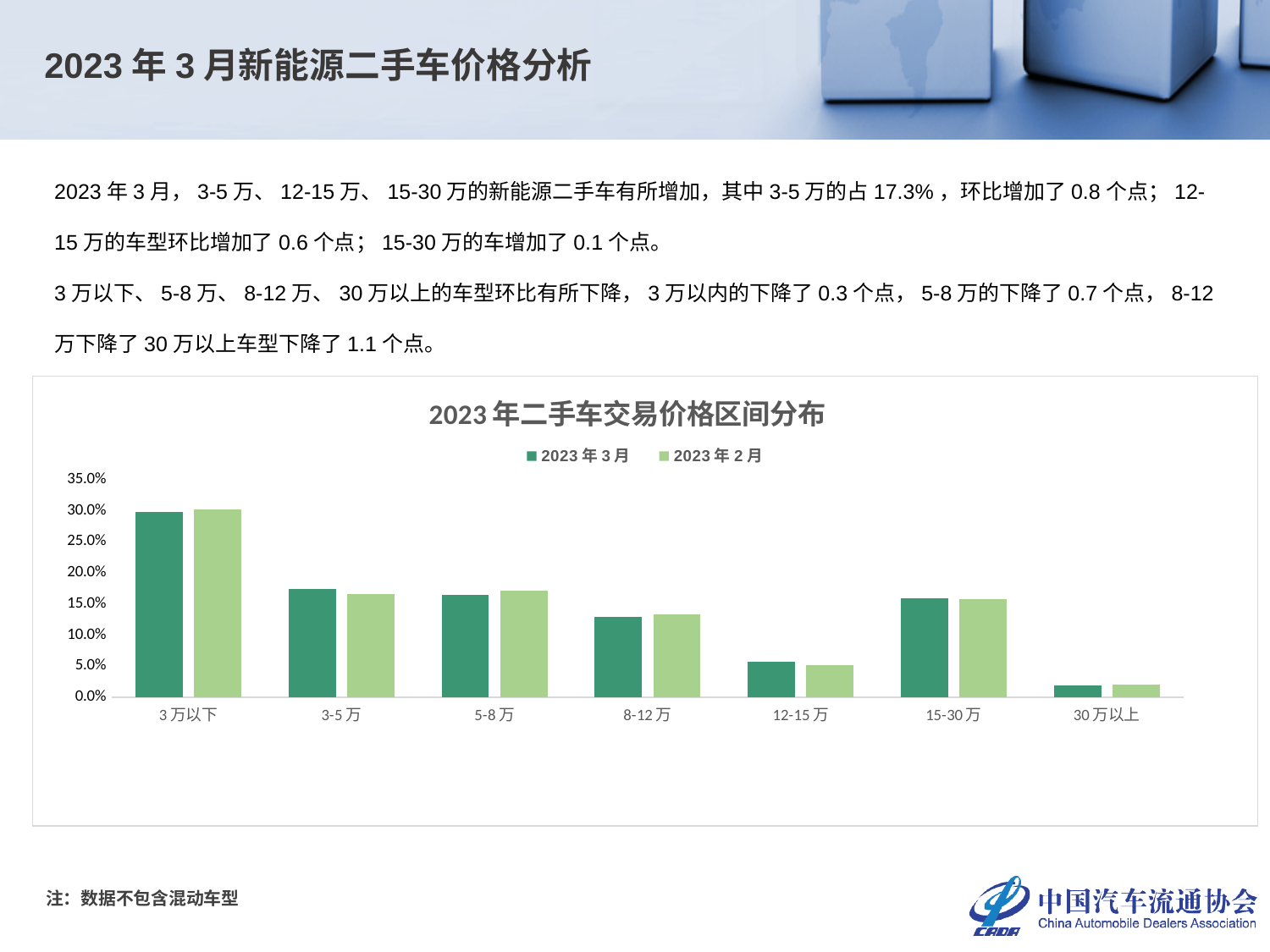

2023年3月新能源二手车价格分析
2023年3月，3-5万、12-15万、15-30万的新能源二手车有所增加，其中3-5万的占17.3%，环比增加了0.8个点；12-15万的车型环比增加了0.6个点；15-30万的车增加了0.1个点。
3万以下、5-8万、8-12万、30万以上的车型环比有所下降，3万以内的下降了0.3个点，5-8万的下降了0.7个点，8-12万下降了30万以上车型下降了1.1个点。

### Chart: 2023年二手车交易价格区间分布

| Category | 2023年3月 | 2023年2月 |
|---|---|---|
| 3万以下 | 0.2985105502689284 | 0.30169838024846674 |
| 3-5万 | 0.173286443249207 | 0.1651989306494732 |
| 5-8万 | 0.1650806785270997 | 0.17188237144205062 |
| 8-12万 | 0.12880981933526411 | 0.13288252869948106 |
| 12-15万 | 0.05688870500620604 | 0.05079415002358861 |
| 15-30万 | 0.15880568197490003 | 0.1578078314200346 |
| 30万以上 | 0.018618121638394703 | 0.019735807516905172 |
注：数据不包含混动车型